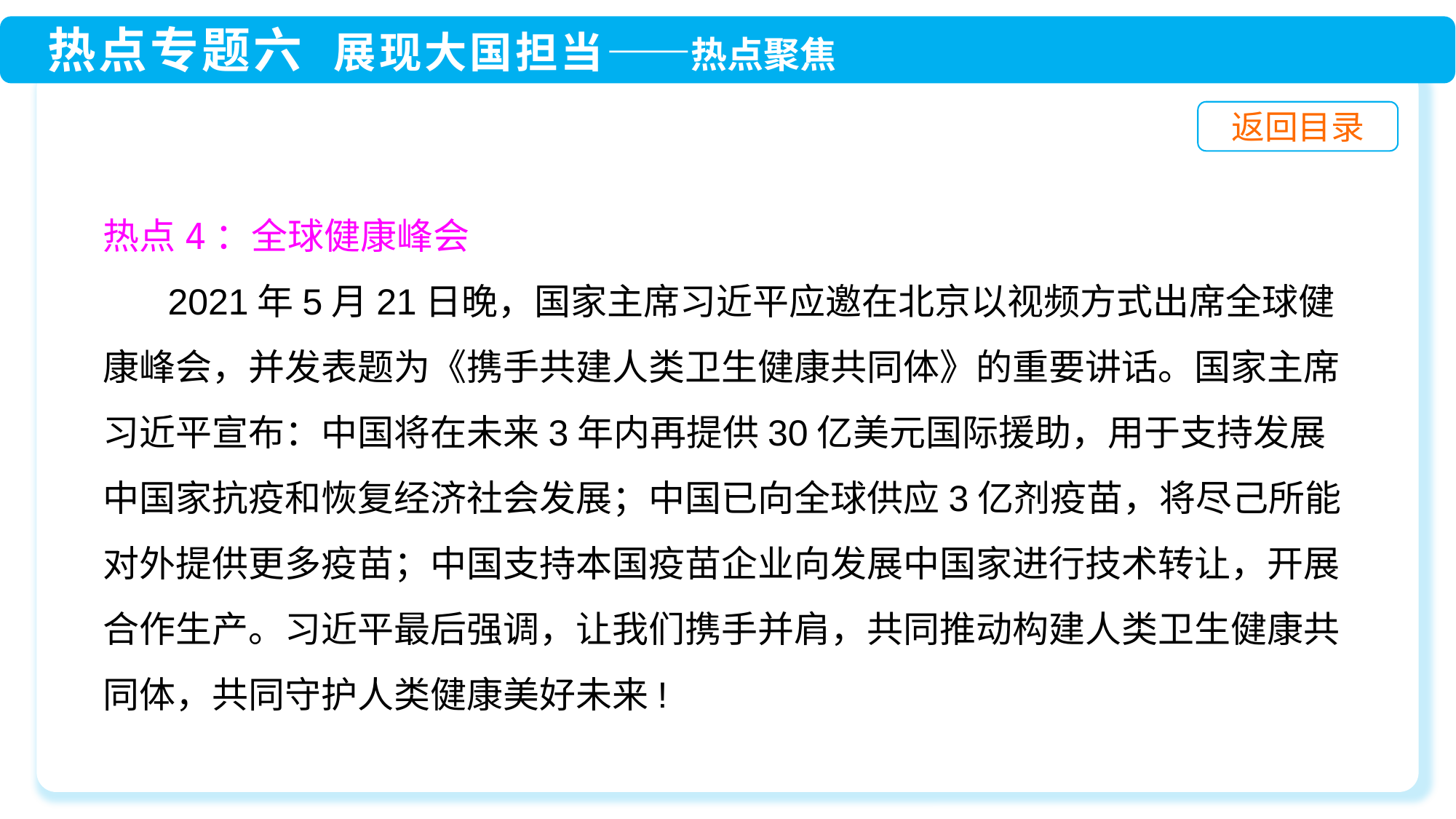

热点4：全球健康峰会
 2021年5月21日晚，国家主席习近平应邀在北京以视频方式出席全球健康峰会，并发表题为《携手共建人类卫生健康共同体》的重要讲话。国家主席习近平宣布：中国将在未来3年内再提供30亿美元国际援助，用于支持发展中国家抗疫和恢复经济社会发展；中国已向全球供应3亿剂疫苗，将尽己所能对外提供更多疫苗；中国支持本国疫苗企业向发展中国家进行技术转让，开展合作生产。习近平最后强调，让我们携手并肩，共同推动构建人类卫生健康共同体，共同守护人类健康美好未来!